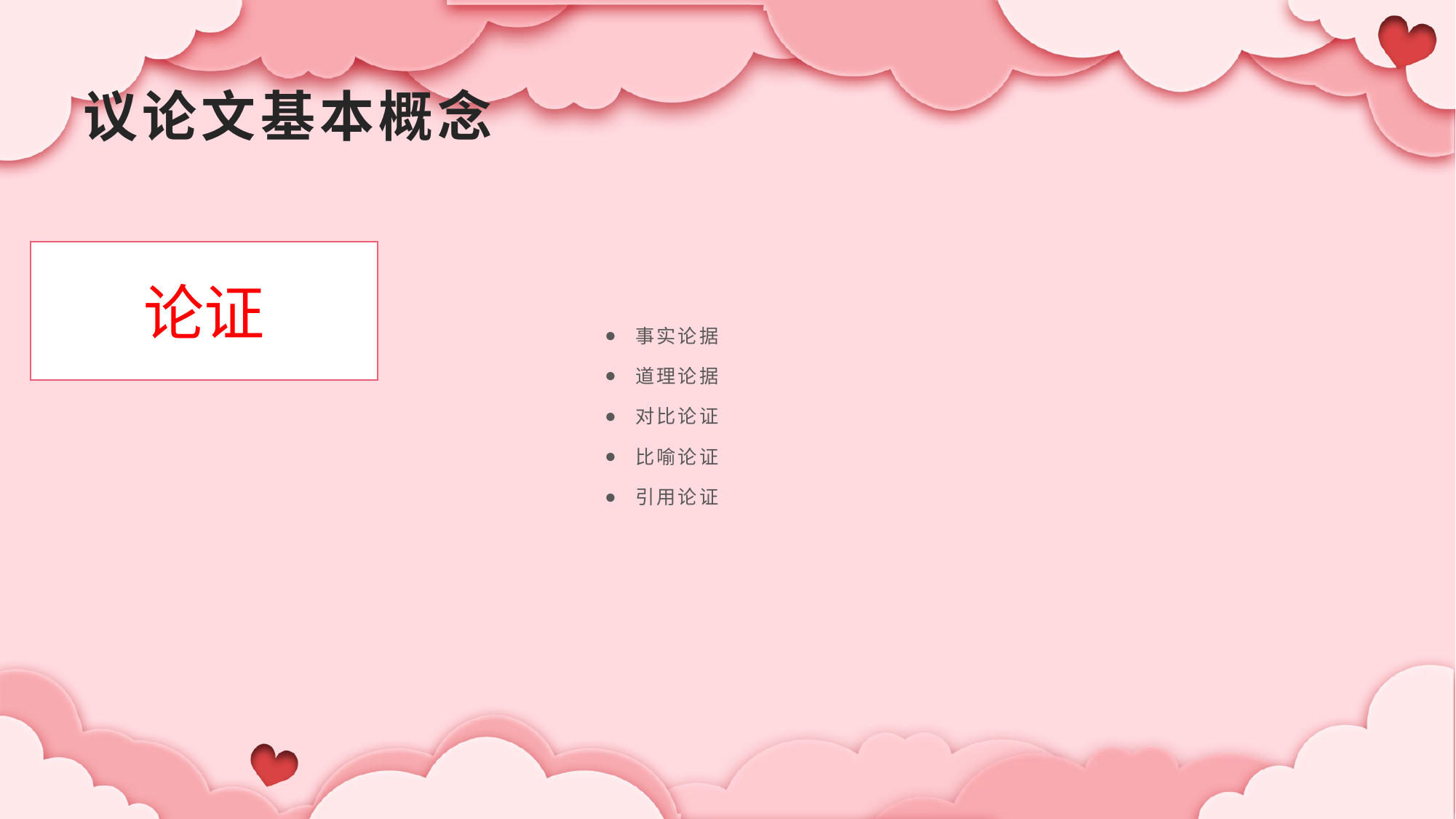

# 议论文基本概念

事实论据
道理论据
对比论证
比喻论证
引用论证
论证